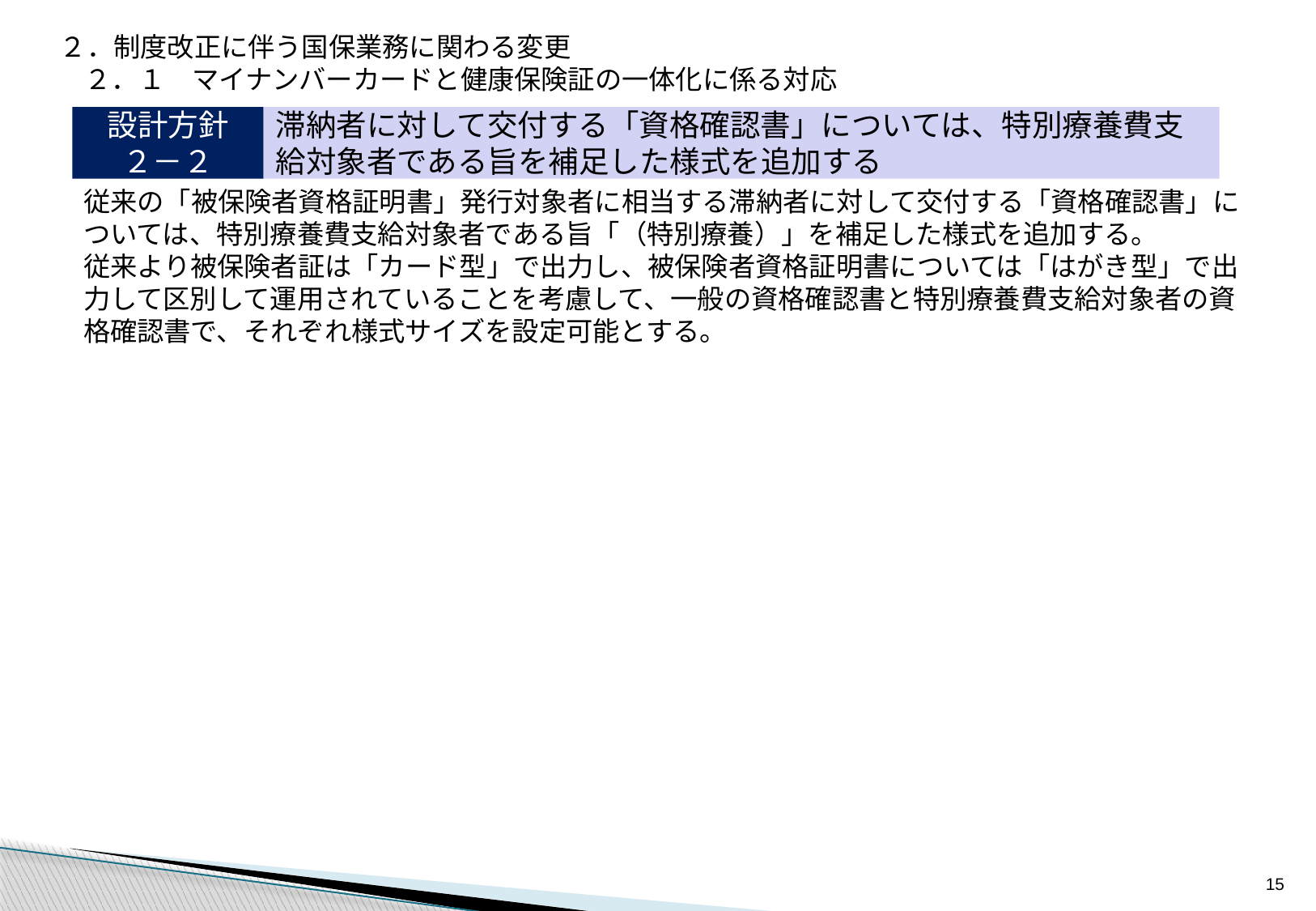

２．制度改正に伴う国保業務に関わる変更
２．１　マイナンバーカードと健康保険証の一体化に係る対応
設計方針
２－２
滞納者に対して交付する「資格確認書」については、特別療養費支給対象者である旨を補足した様式を追加する
従来の「被保険者資格証明書」発行対象者に相当する滞納者に対して交付する「資格確認書」については、特別療養費支給対象者である旨「（特別療養）」を補足した様式を追加する。
従来より被保険者証は「カード型」で出力し、被保険者資格証明書については「はがき型」で出力して区別して運用されていることを考慮して、一般の資格確認書と特別療養費支給対象者の資格確認書で、それぞれ様式サイズを設定可能とする。
15